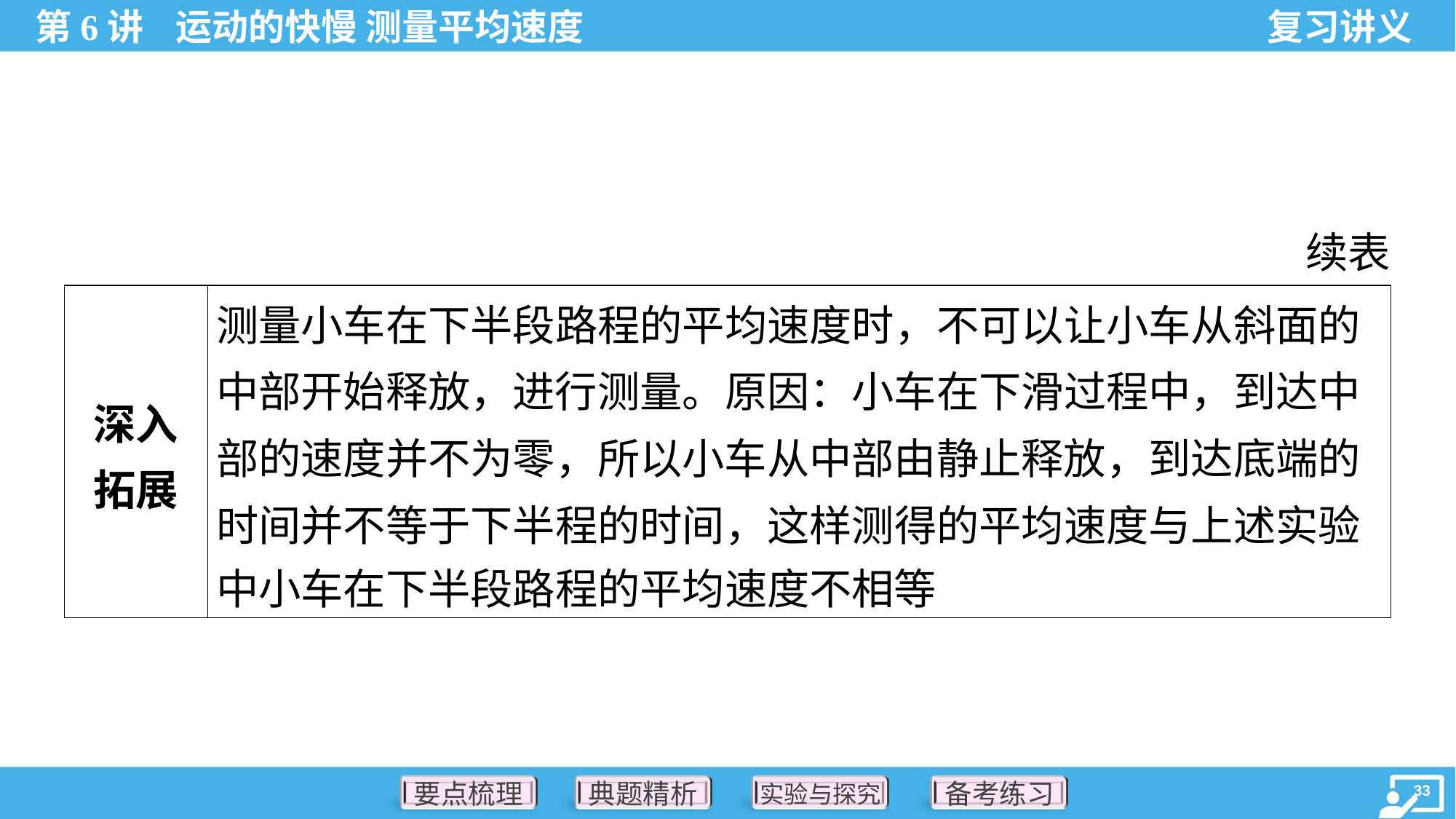

续表
| 深入 拓展 | 测量小车在下半段路程的平均速度时，不可以让小车从斜面的 中部开始释放，进行测量。原因：小车在下滑过程中，到达中 部的速度并不为零，所以小车从中部由静止释放，到达底端的 时间并不等于下半程的时间，这样测得的平均速度与上述实验 中小车在下半段路程的平均速度不相等 |
| --- | --- |